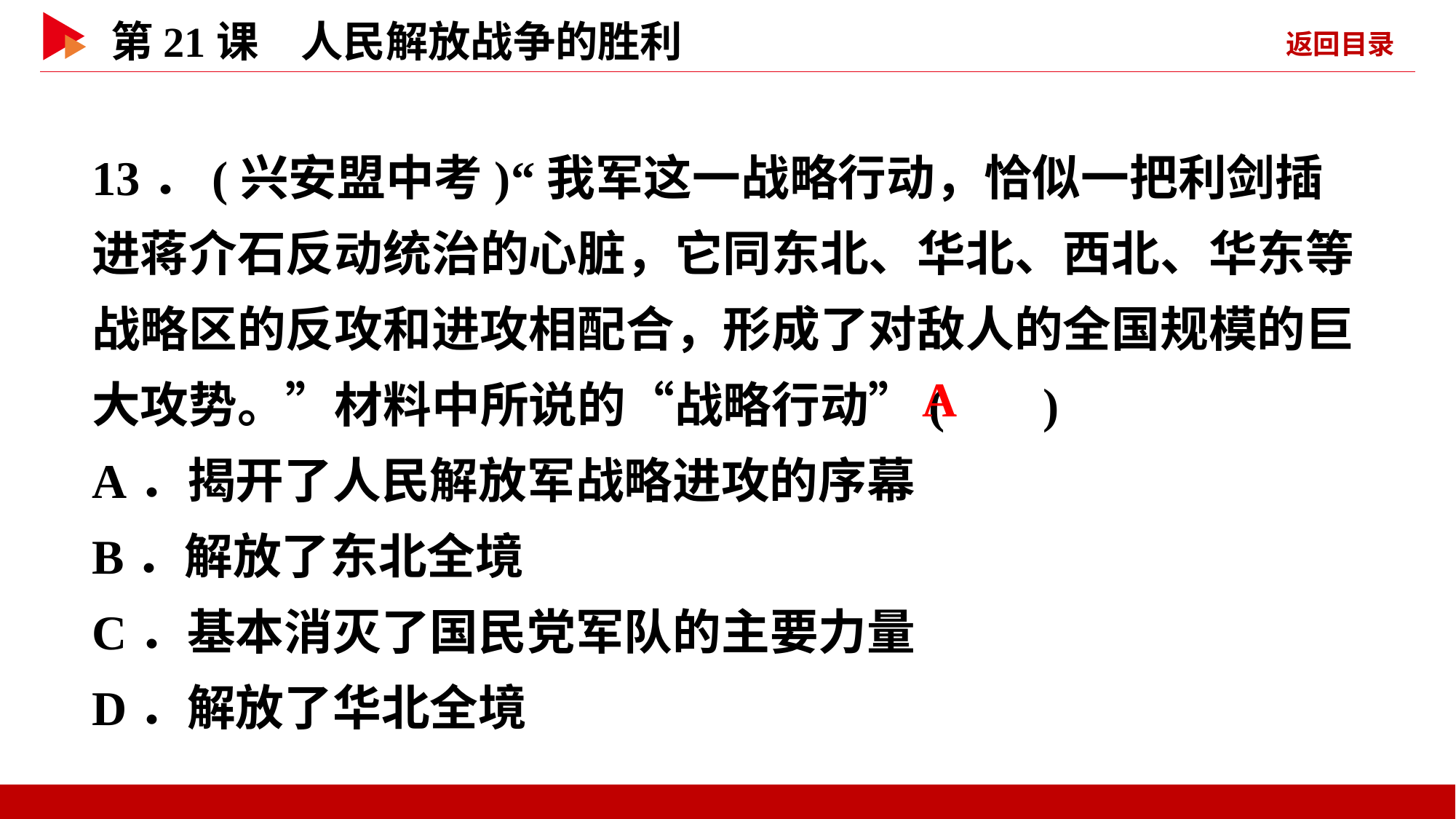

13．(兴安盟中考)“我军这一战略行动，恰似一把利剑插进蒋介石反动统治的心脏，它同东北、华北、西北、华东等战略区的反攻和进攻相配合，形成了对敌人的全国规模的巨大攻势。”材料中所说的“战略行动”(        )
A．揭开了人民解放军战略进攻的序幕
B．解放了东北全境
C．基本消灭了国民党军队的主要力量
D．解放了华北全境
   A